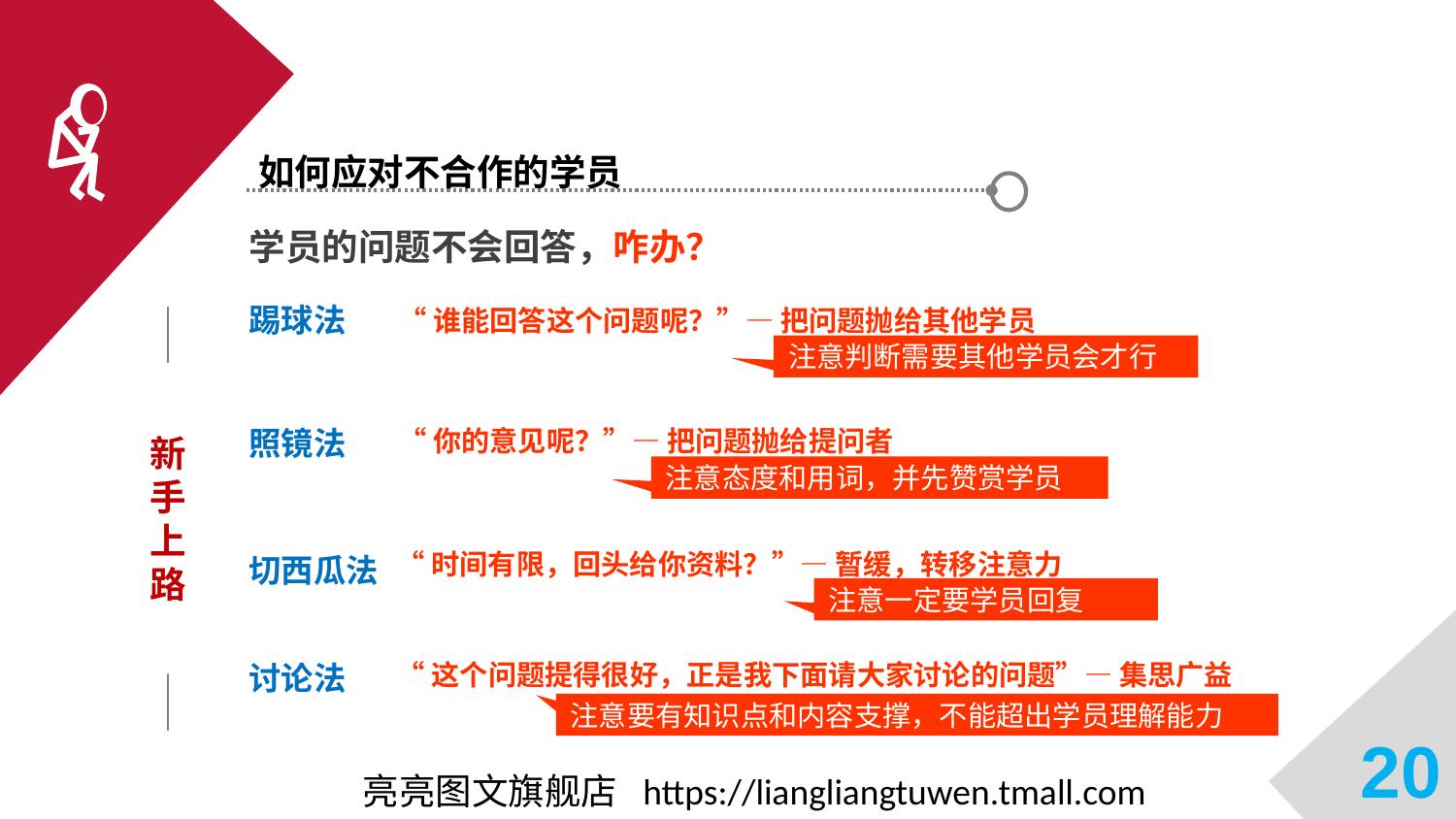

如何应对不合作的学员

学员的问题不会回答，咋办？
踢球法
“谁能回答这个问题呢？”— 把问题抛给其他学员
注意判断需要其他学员会才行
新手上路
照镜法
“你的意见呢？”— 把问题抛给提问者
注意态度和用词，并先赞赏学员
“时间有限，回头给你资料？”— 暂缓，转移注意力
切西瓜法
注意一定要学员回复

讨论法
“这个问题提得很好，正是我下面请大家讨论的问题”— 集思广益
注意要有知识点和内容支撑，不能超出学员理解能力
20
亮亮图文旗舰店  https://liangliangtuwen.tmall.com